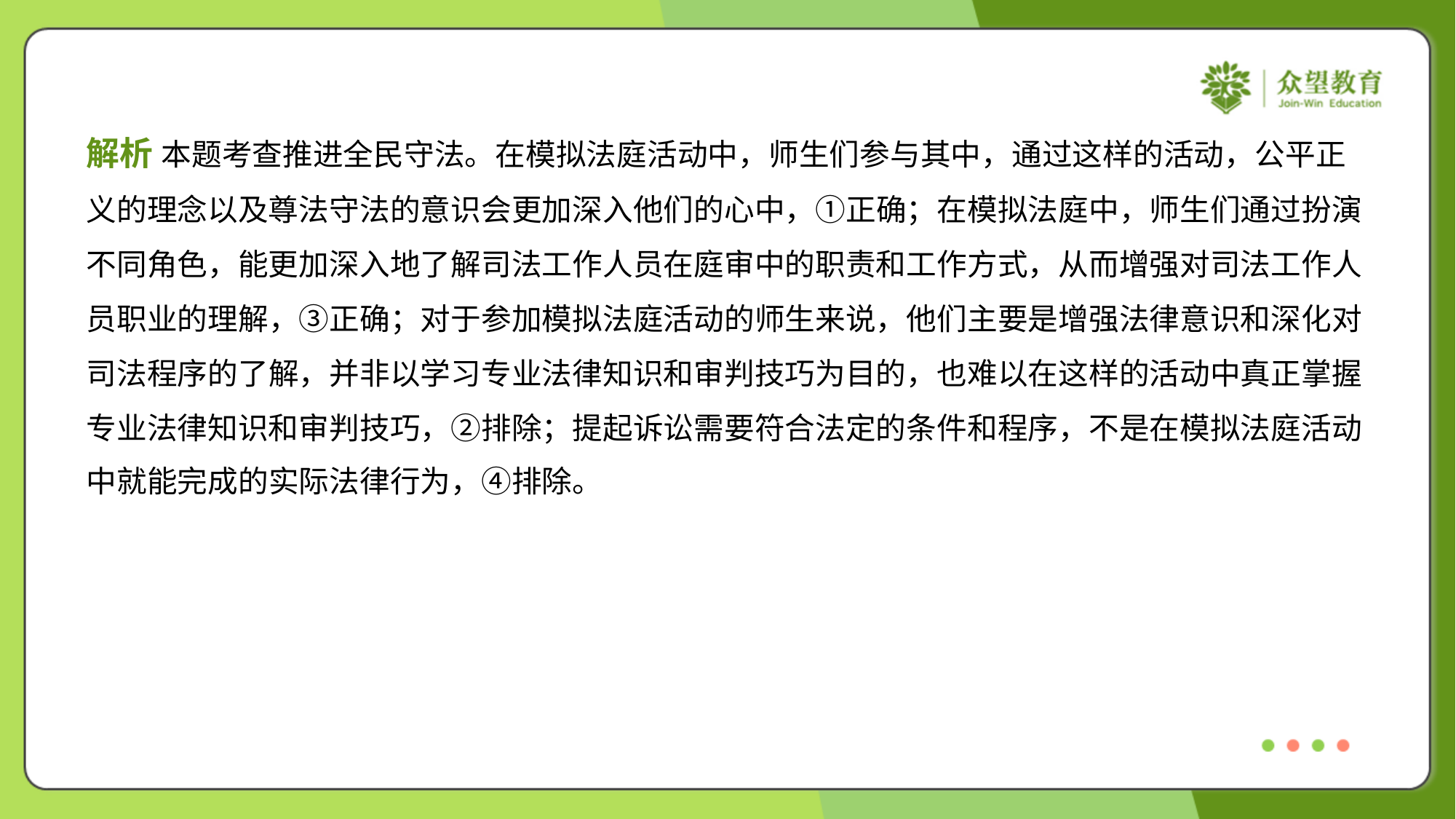

解析 本题考查推进全民守法。在模拟法庭活动中，师生们参与其中，通过这样的活动，公平正
义的理念以及尊法守法的意识会更加深入他们的心中，①正确；在模拟法庭中，师生们通过扮演
不同角色，能更加深入地了解司法工作人员在庭审中的职责和工作方式，从而增强对司法工作人
员职业的理解，③正确；对于参加模拟法庭活动的师生来说，他们主要是增强法律意识和深化对
司法程序的了解，并非以学习专业法律知识和审判技巧为目的，也难以在这样的活动中真正掌握
专业法律知识和审判技巧，②排除；提起诉讼需要符合法定的条件和程序，不是在模拟法庭活动
中就能完成的实际法律行为，④排除。